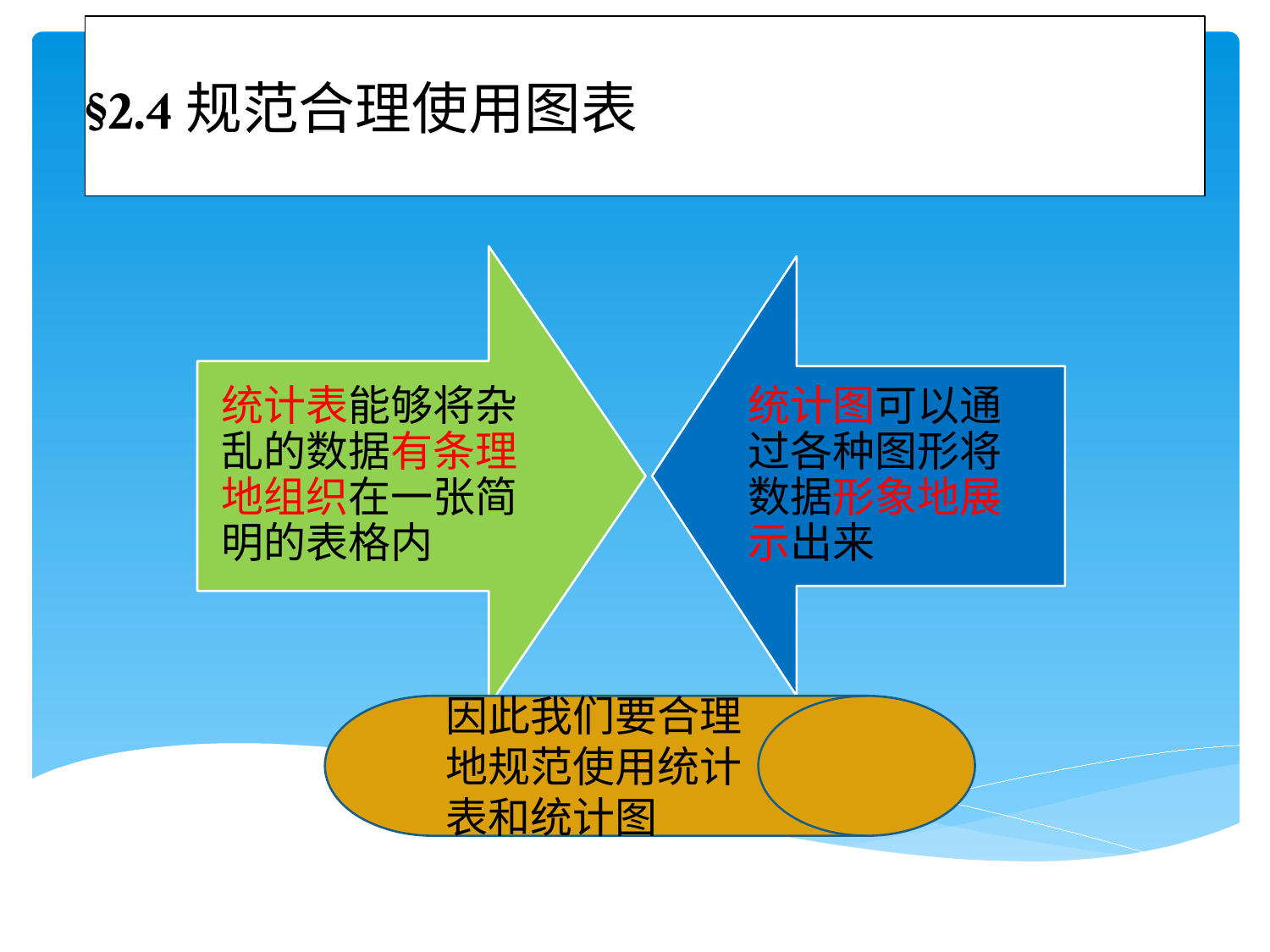

# §2.4规范合理使用图表图表
统计表能够将杂乱的数据有条理地组织在一张简明的表格内
统计图可以通过各种图形将数据形象地展示出来

因此我们要合理地规范使用统计表和统计图